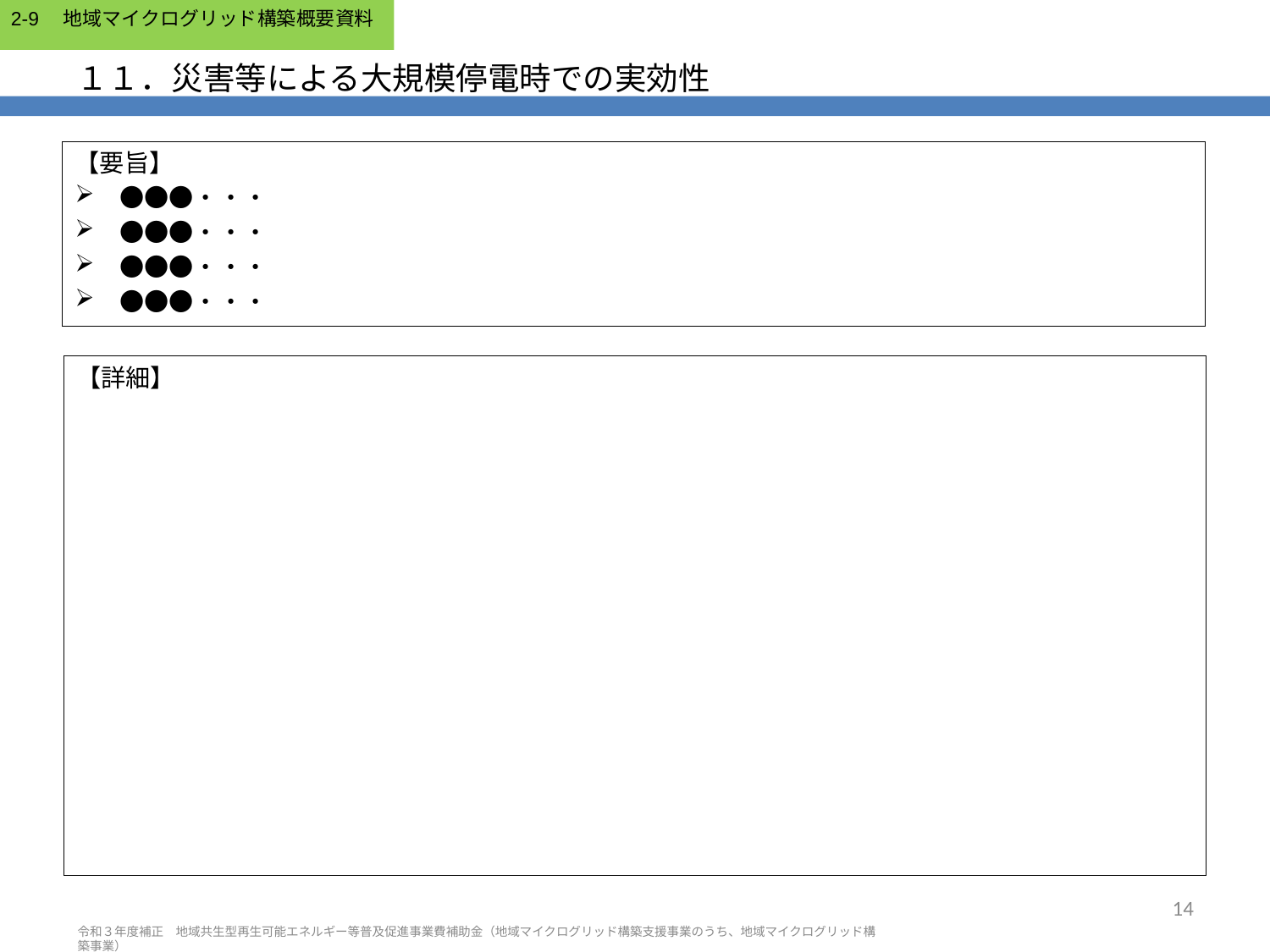

# １１．災害等による大規模停電時での実効性
【要旨】
　●●●・・・
　●●●・・・
　●●●・・・
　●●●・・・

【詳細】

14